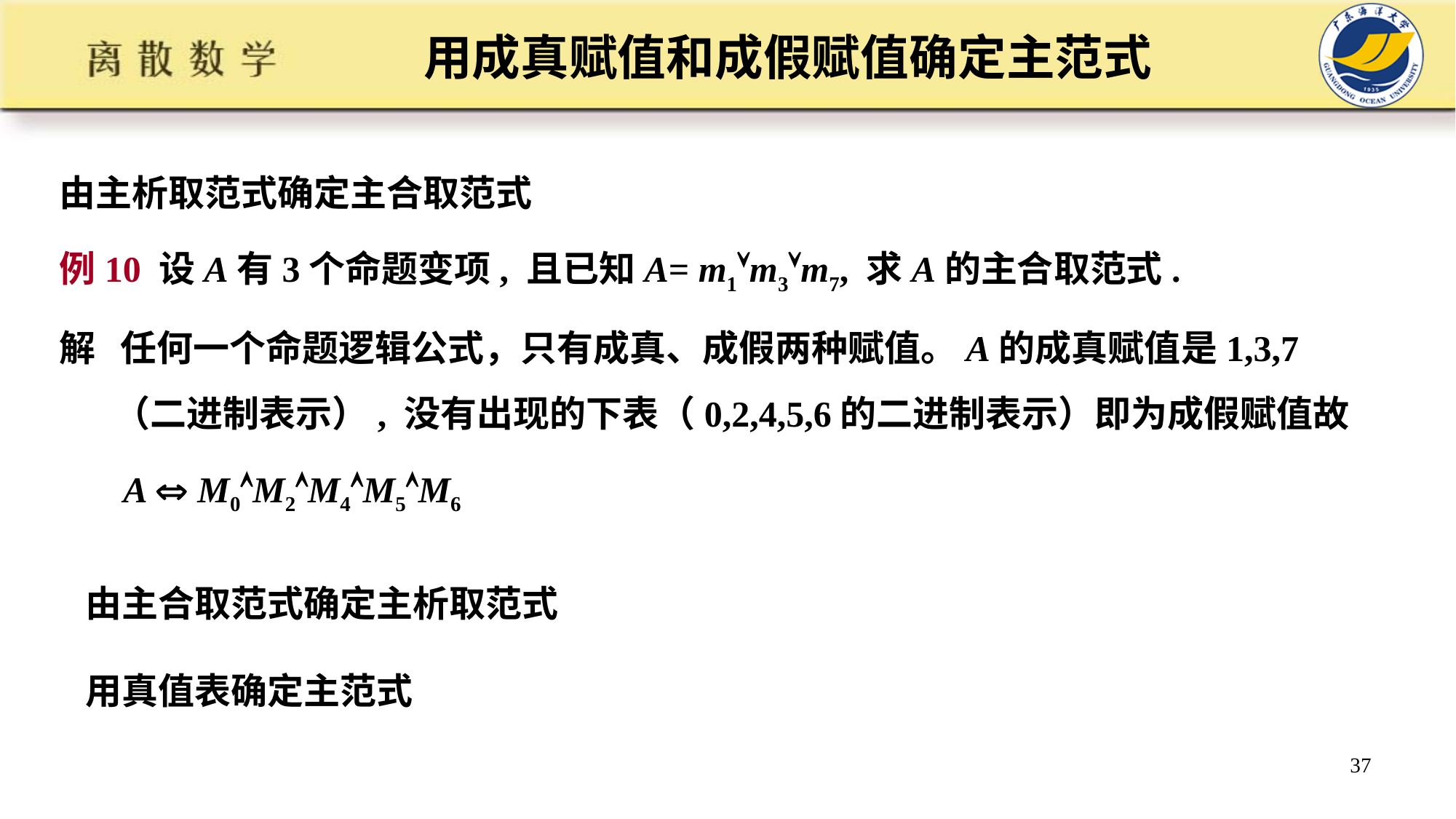

# 用成真赋值和成假赋值确定主范式
由主析取范式确定主合取范式
例10 设A有3个命题变项, 且已知A= m1∨m3∨m7, 求A的主合取范式.
解   任何一个命题逻辑公式，只有成真、成假两种赋值。A的成真赋值是1,3,7（二进制表示）, 没有出现的下表（0,2,4,5,6的二进制表示）即为成假赋值故
       A ⇔ M0∧M2∧M4∧M5∧M6
由主合取范式确定主析取范式

用真值表确定主范式
37